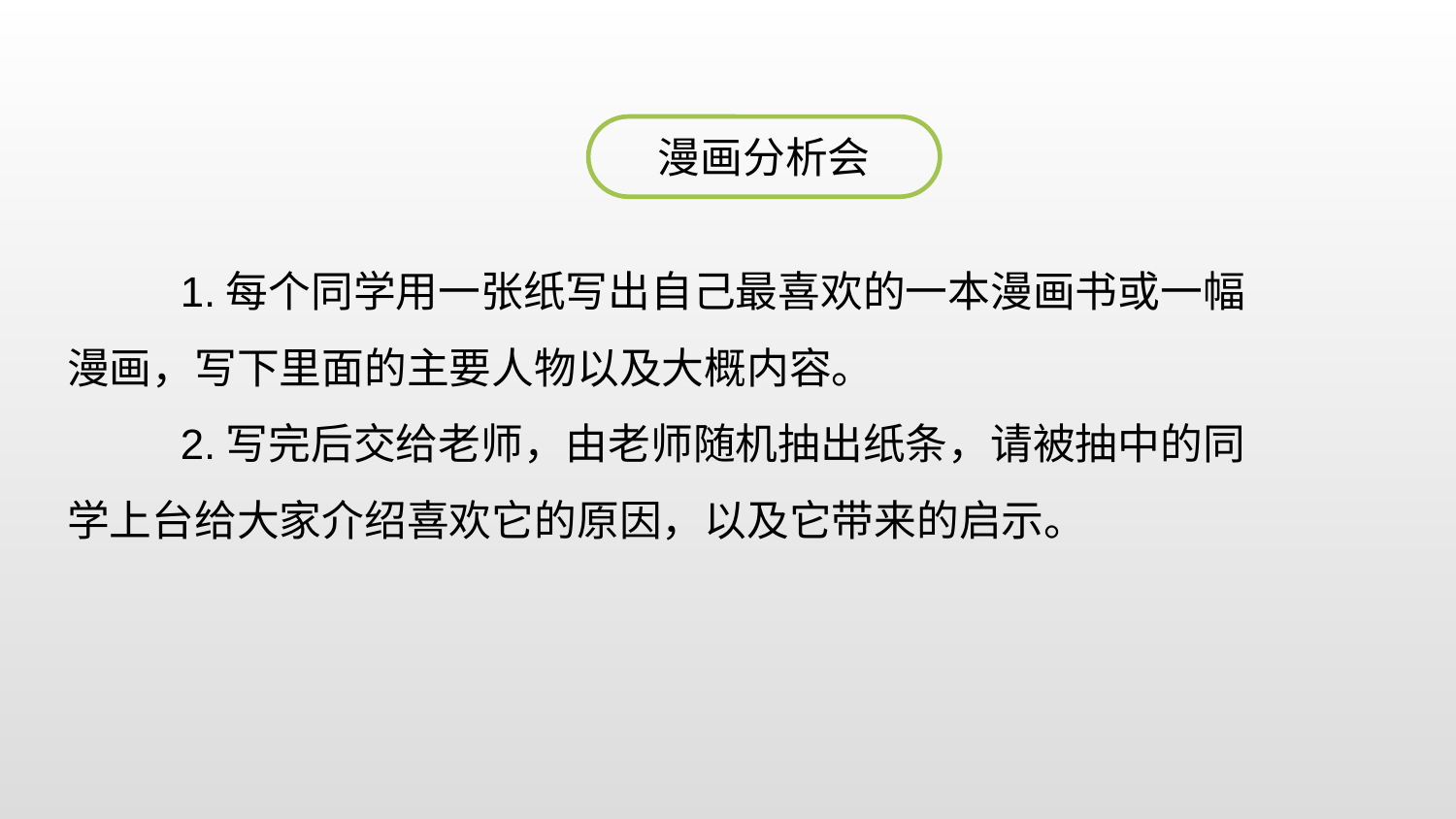

漫画分析会
1.每个同学用一张纸写出自己最喜欢的一本漫画书或一幅漫画，写下里面的主要人物以及大概内容。
2.写完后交给老师，由老师随机抽出纸条，请被抽中的同学上台给大家介绍喜欢它的原因，以及它带来的启示。